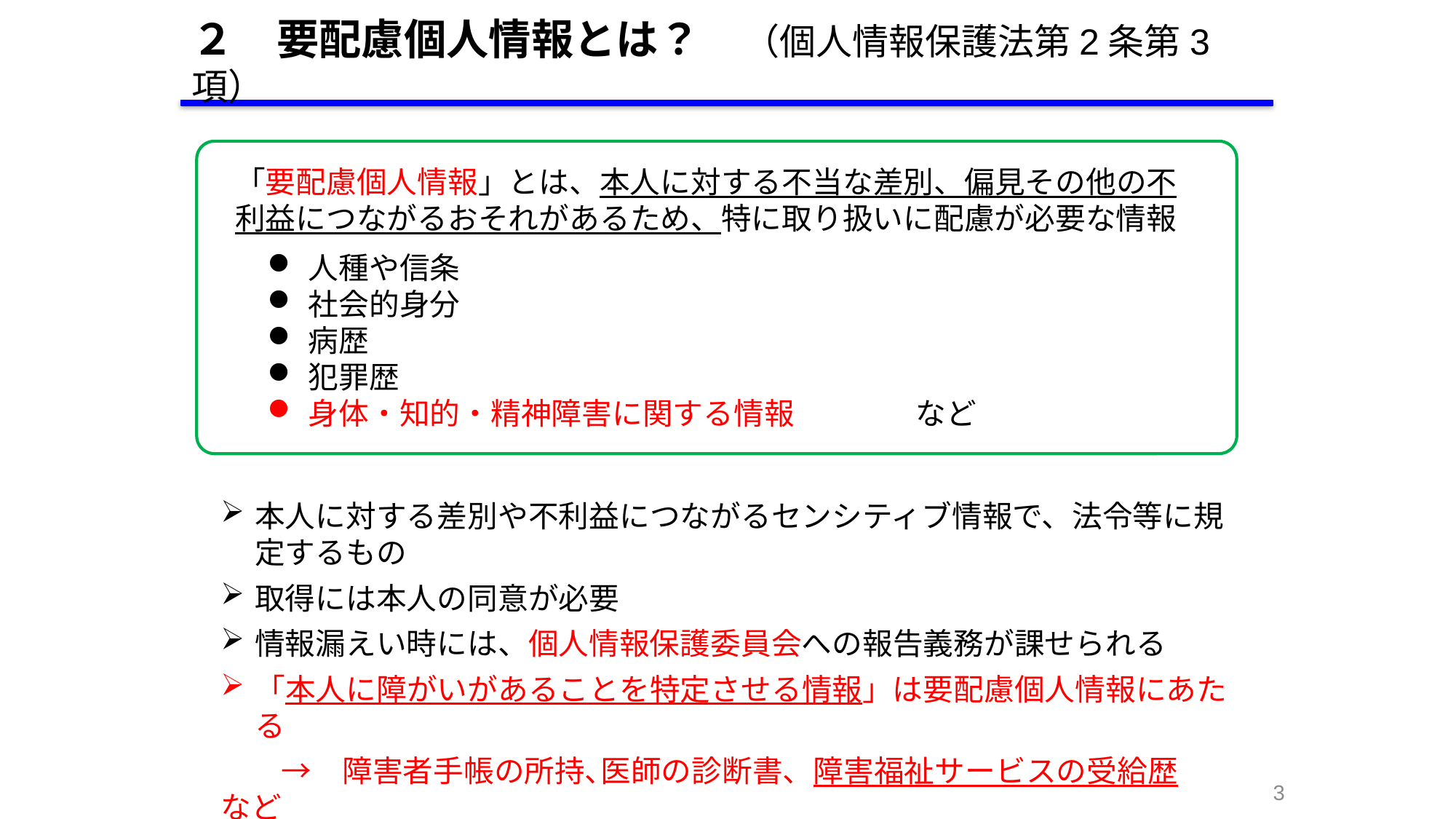

２　要配慮個人情報とは？　（個人情報保護法第2条第3項）

「要配慮個人情報」とは、本人に対する不当な差別、偏見その他の不利益につながるおそれがあるため、特に取り扱いに配慮が必要な情報
人種や信条
社会的身分
病歴
犯罪歴
身体・知的・精神障害に関する情報　　　　など
本人に対する差別や不利益につながるセンシティブ情報で、法令等に規定するもの
取得には本人の同意が必要
情報漏えい時には、個人情報保護委員会への報告義務が課せられる
「本人に障がいがあることを特定させる情報」は要配慮個人情報にあたる
　　→　障害者手帳の所持､医師の診断書、障害福祉サービスの受給歴　など

3